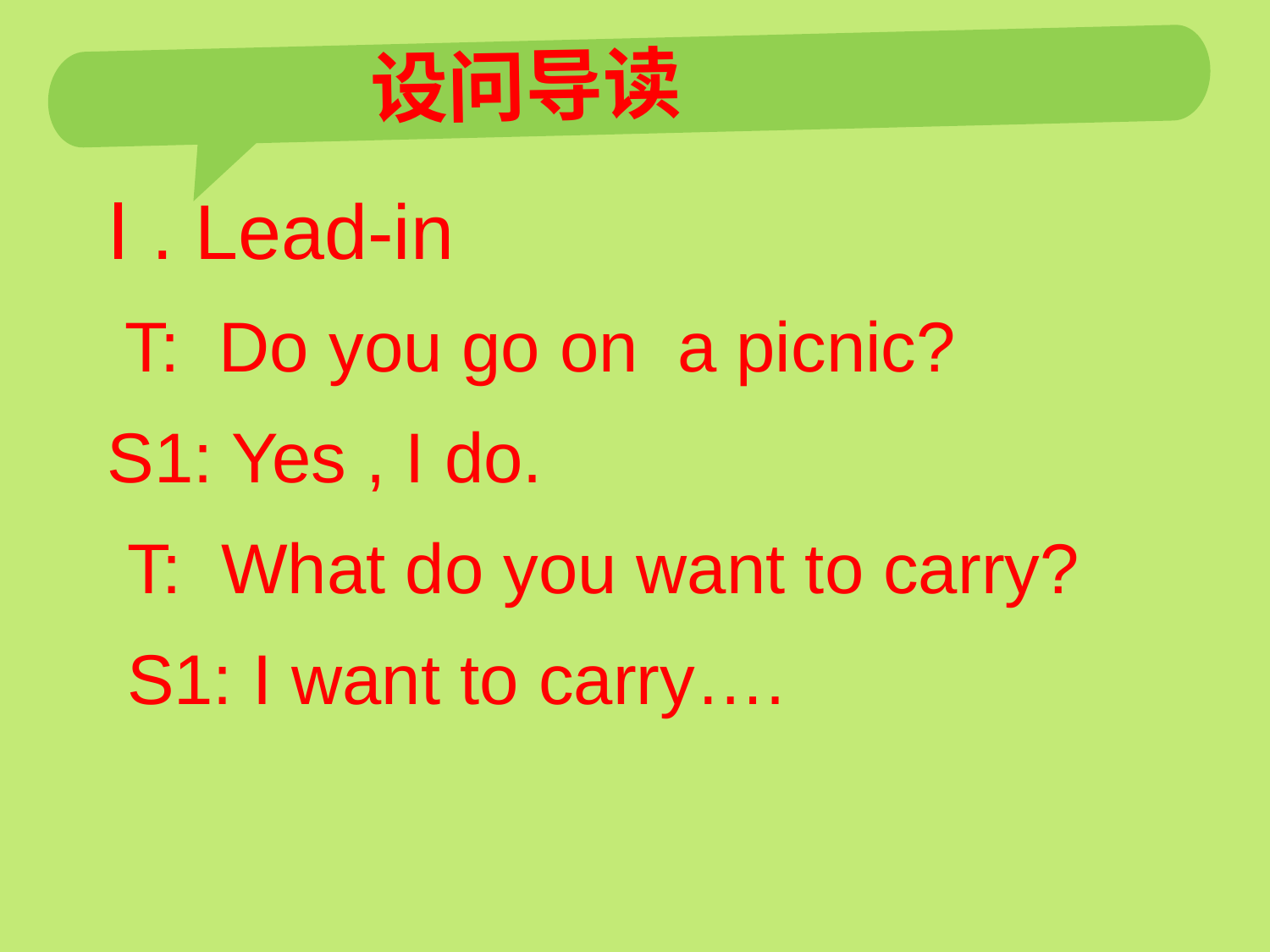

# 设问导读
Ⅰ . Lead-in
 T:  Do you go on  a picnic?
S1: Yes , I do.
 T:  What do you want to carry?
 S1: I want to carry….